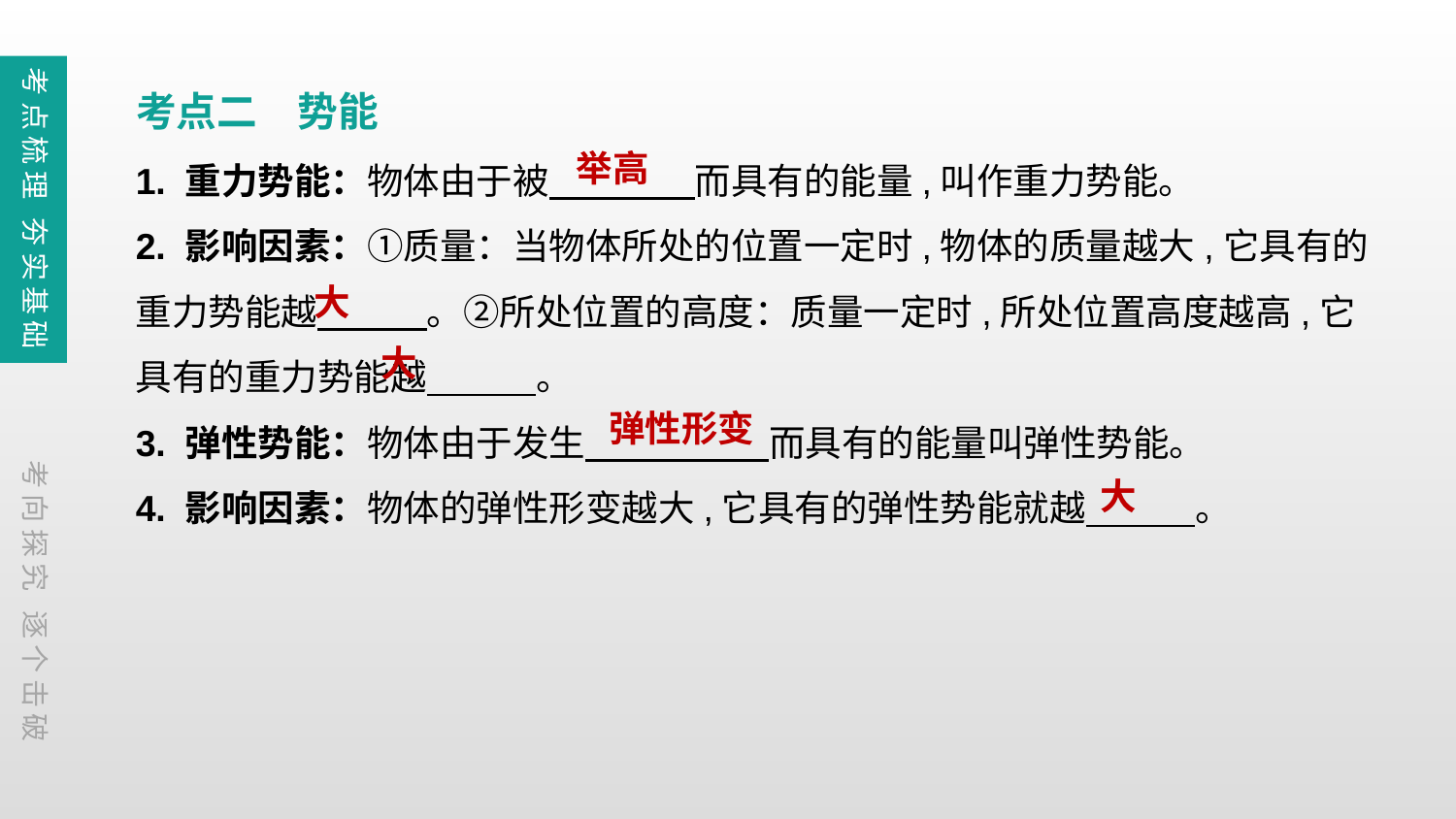

考点梳理 夯实基础
考点二　势能
1. 重力势能：物体由于被　　　　而具有的能量,叫作重力势能。
2. 影响因素：①质量：当物体所处的位置一定时,物体的质量越大,它具有的重力势能越　　　。②所处位置的高度：质量一定时,所处位置高度越高,它具有的重力势能越　　　。
3. 弹性势能：物体由于发生　　         　而具有的能量叫弹性势能。
4. 影响因素：物体的弹性形变越大,它具有的弹性势能就越　　　。
举高
大
大
弹性形变
考向探究 逐个击破
大